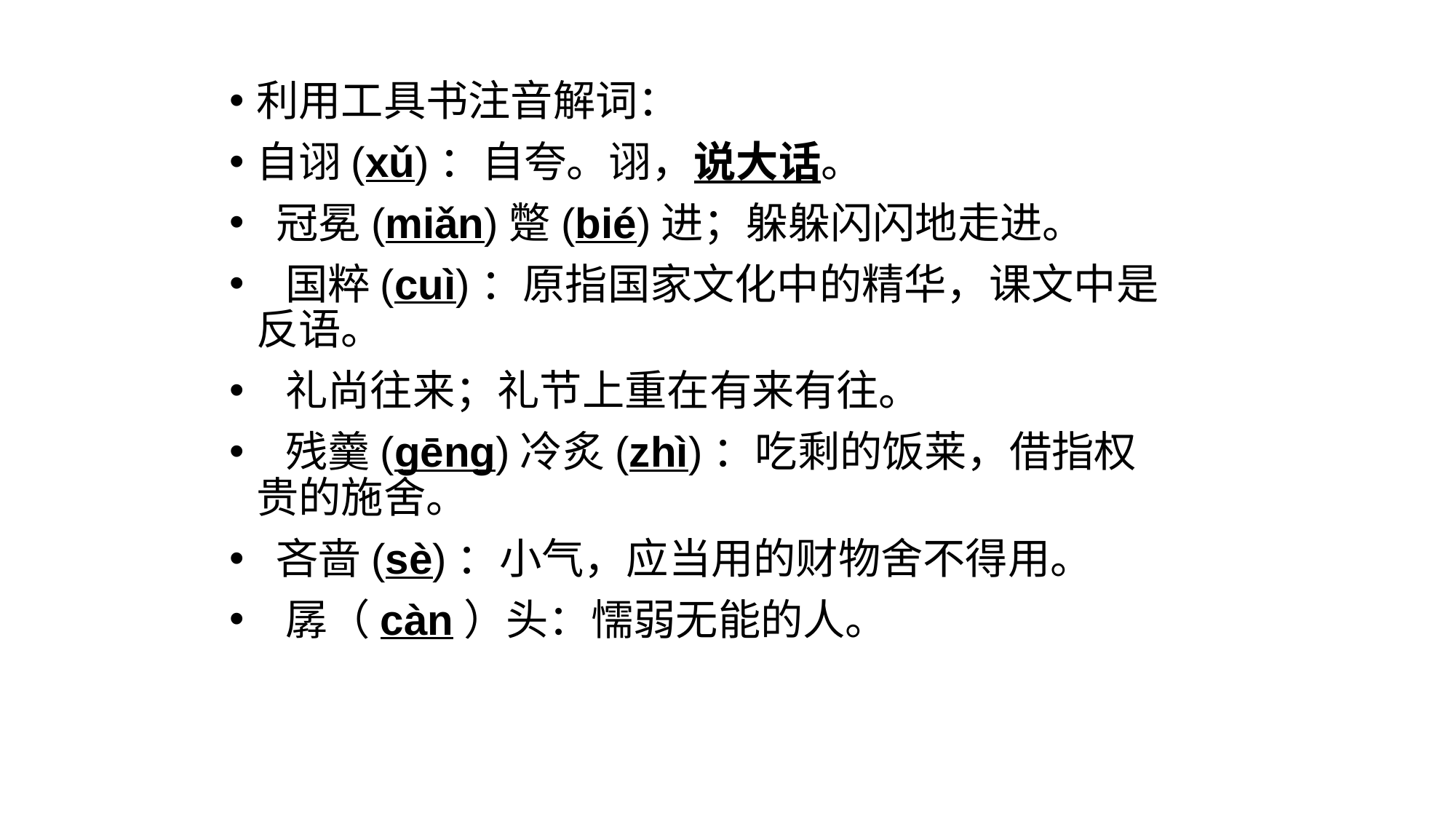

#
利用工具书注音解词：
自诩(xǔ)：自夸。诩，说大话。
 冠冕(miǎn)蹩(bié)进；躲躲闪闪地走进。
  国粹(cuì)：原指国家文化中的精华，课文中是反语。
  礼尚往来；礼节上重在有来有往。
  残羹(gēng)冷炙(zhì)：吃剩的饭莱，借指权贵的施舍。
 吝啬(sè)：小气，应当用的财物舍不得用。
  孱（càn）头：懦弱无能的人。